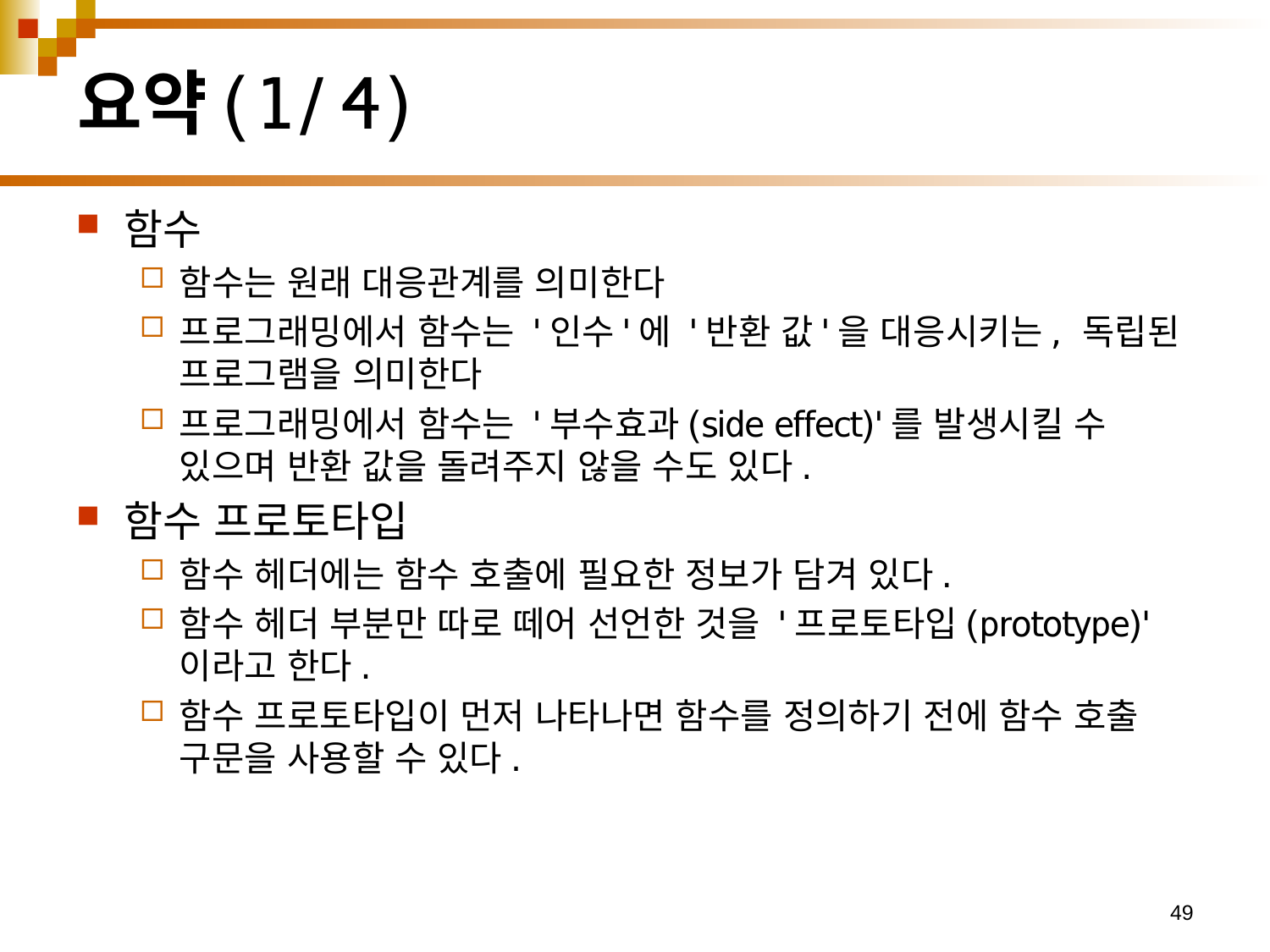

# 요약(1/4)
함수
함수는 원래 대응관계를 의미한다
프로그래밍에서 함수는 '인수'에 '반환 값'을 대응시키는, 독립된 프로그램을 의미한다
프로그래밍에서 함수는 '부수효과(side effect)'를 발생시킬 수 있으며 반환 값을 돌려주지 않을 수도 있다.
함수 프로토타입
함수 헤더에는 함수 호출에 필요한 정보가 담겨 있다.
함수 헤더 부분만 따로 떼어 선언한 것을 '프로토타입(prototype)'이라고 한다.
함수 프로토타입이 먼저 나타나면 함수를 정의하기 전에 함수 호출 구문을 사용할 수 있다.
49